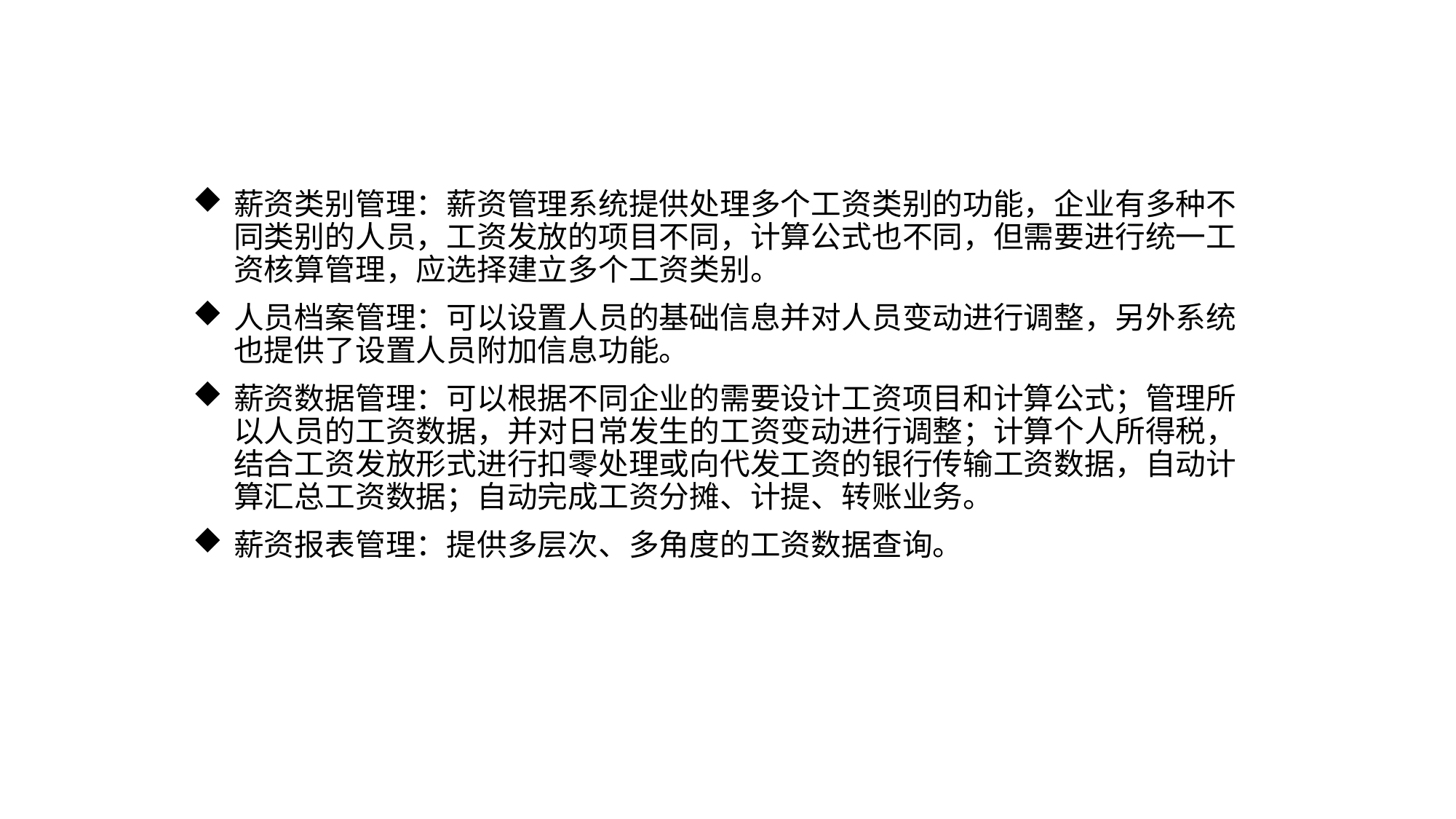

薪资类别管理：薪资管理系统提供处理多个工资类别的功能，企业有多种不同类别的人员，工资发放的项目不同，计算公式也不同，但需要进行统一工资核算管理，应选择建立多个工资类别。
人员档案管理：可以设置人员的基础信息并对人员变动进行调整，另外系统也提供了设置人员附加信息功能。
薪资数据管理：可以根据不同企业的需要设计工资项目和计算公式；管理所以人员的工资数据，并对日常发生的工资变动进行调整；计算个人所得税，结合工资发放形式进行扣零处理或向代发工资的银行传输工资数据，自动计算汇总工资数据；自动完成工资分摊、计提、转账业务。
薪资报表管理：提供多层次、多角度的工资数据查询。